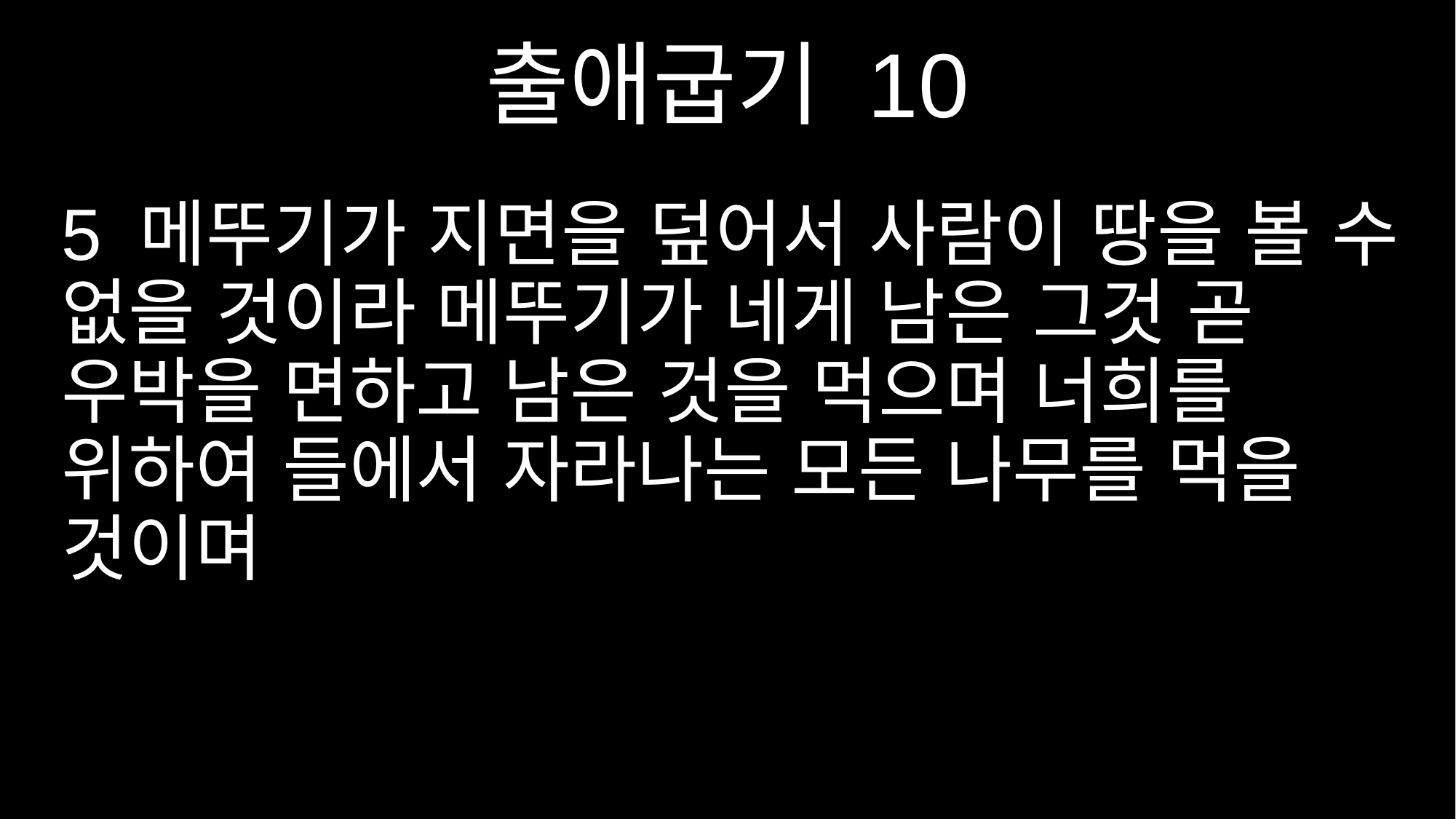

출애굽기 10
5 메뚜기가 지면을 덮어서 사람이 땅을 볼 수 없을 것이라 메뚜기가 네게 남은 그것 곧 우박을 면하고 남은 것을 먹으며 너희를 위하여 들에서 자라나는 모든 나무를 먹을 것이며